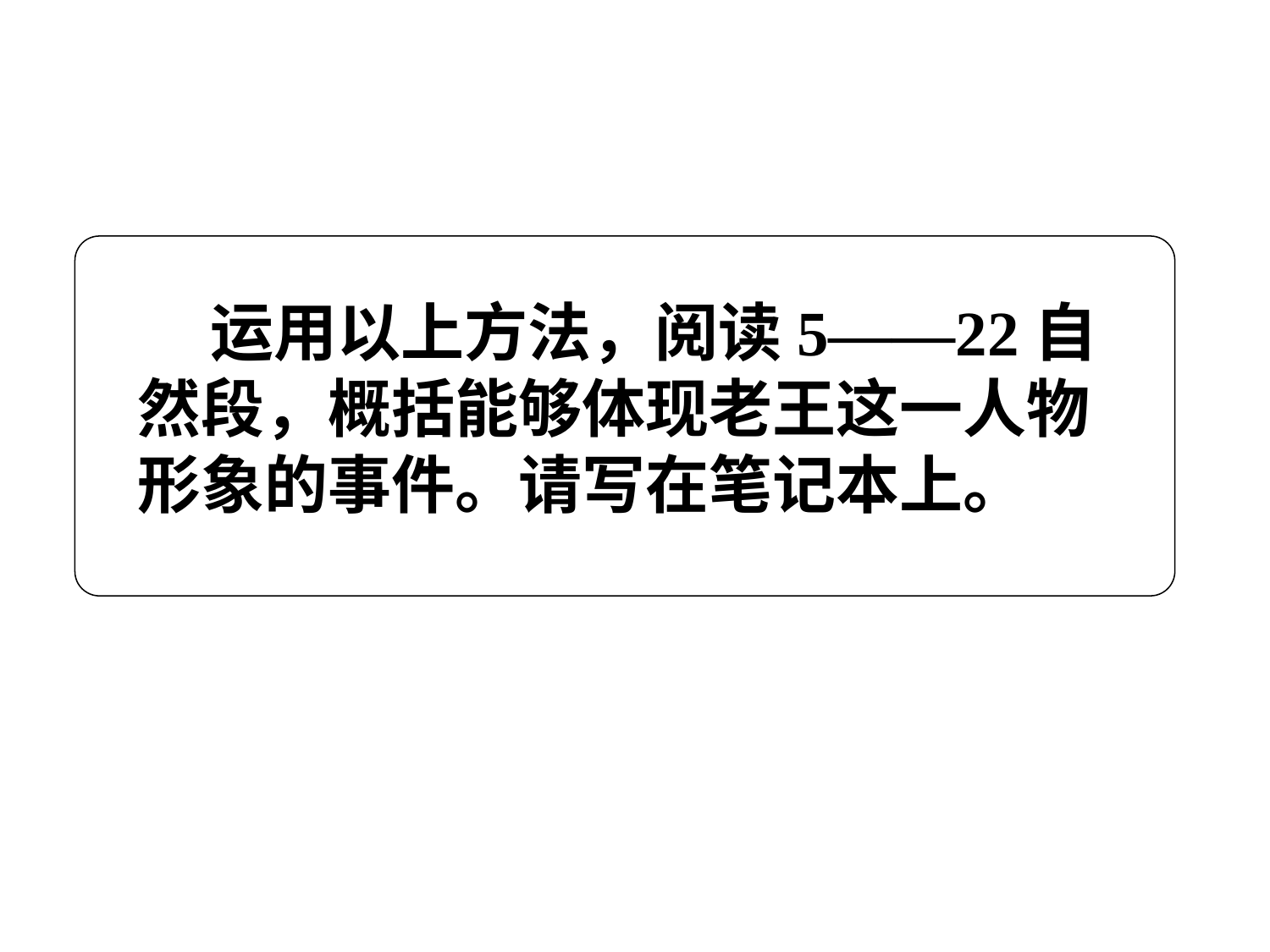

运用以上方法，阅读5——22自然段，概括能够体现老王这一人物形象的事件。请写在笔记本上。